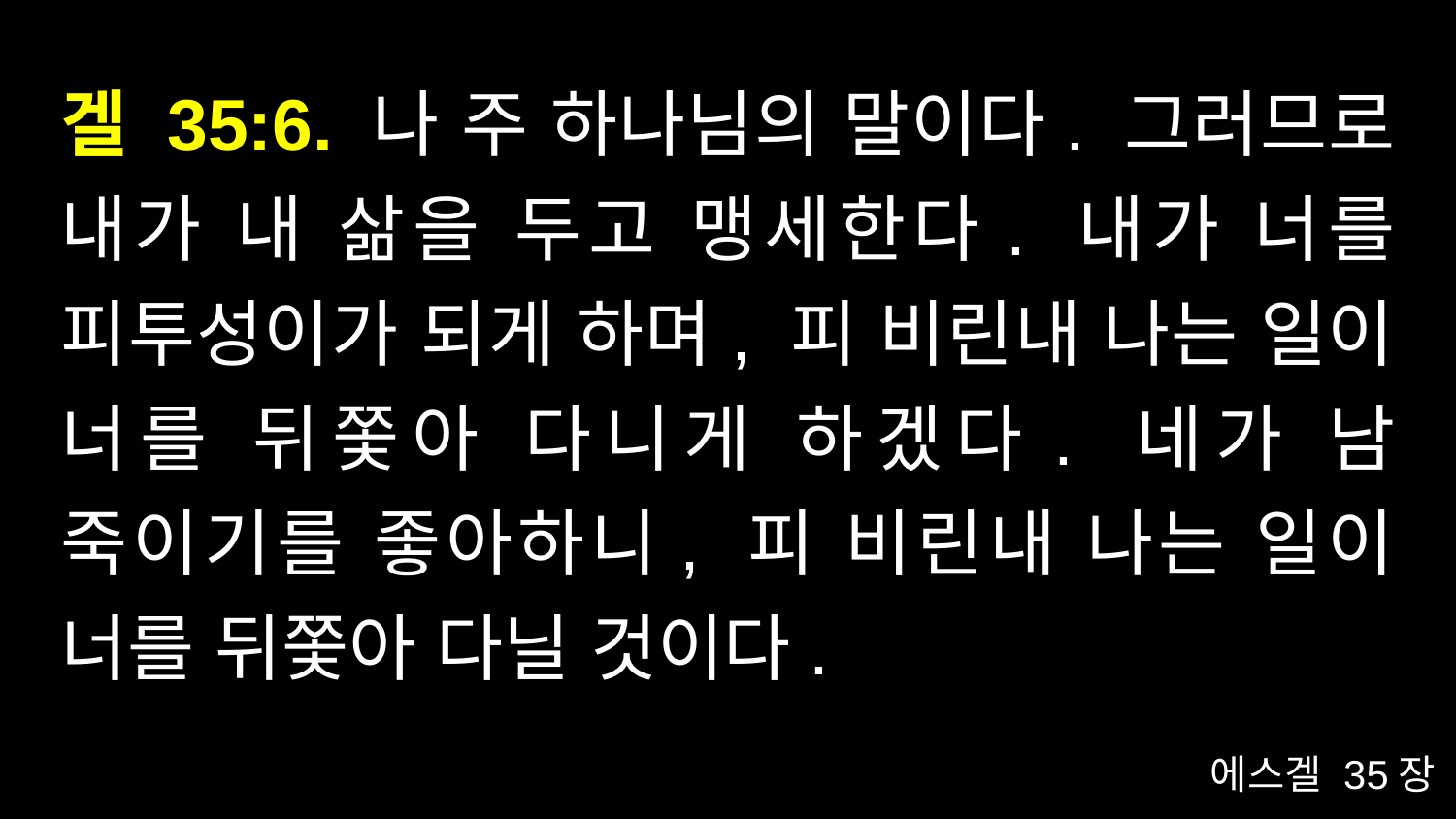

# 겔 35:6. 나 주 하나님의 말이다. 그러므로 내가 내 삶을 두고 맹세한다. 내가 너를 피투성이가 되게 하며, 피 비린내 나는 일이 너를 뒤쫓아 다니게 하겠다. 네가 남 죽이기를 좋아하니, 피 비린내 나는 일이 너를 뒤쫓아 다닐 것이다.
에스겔 35장